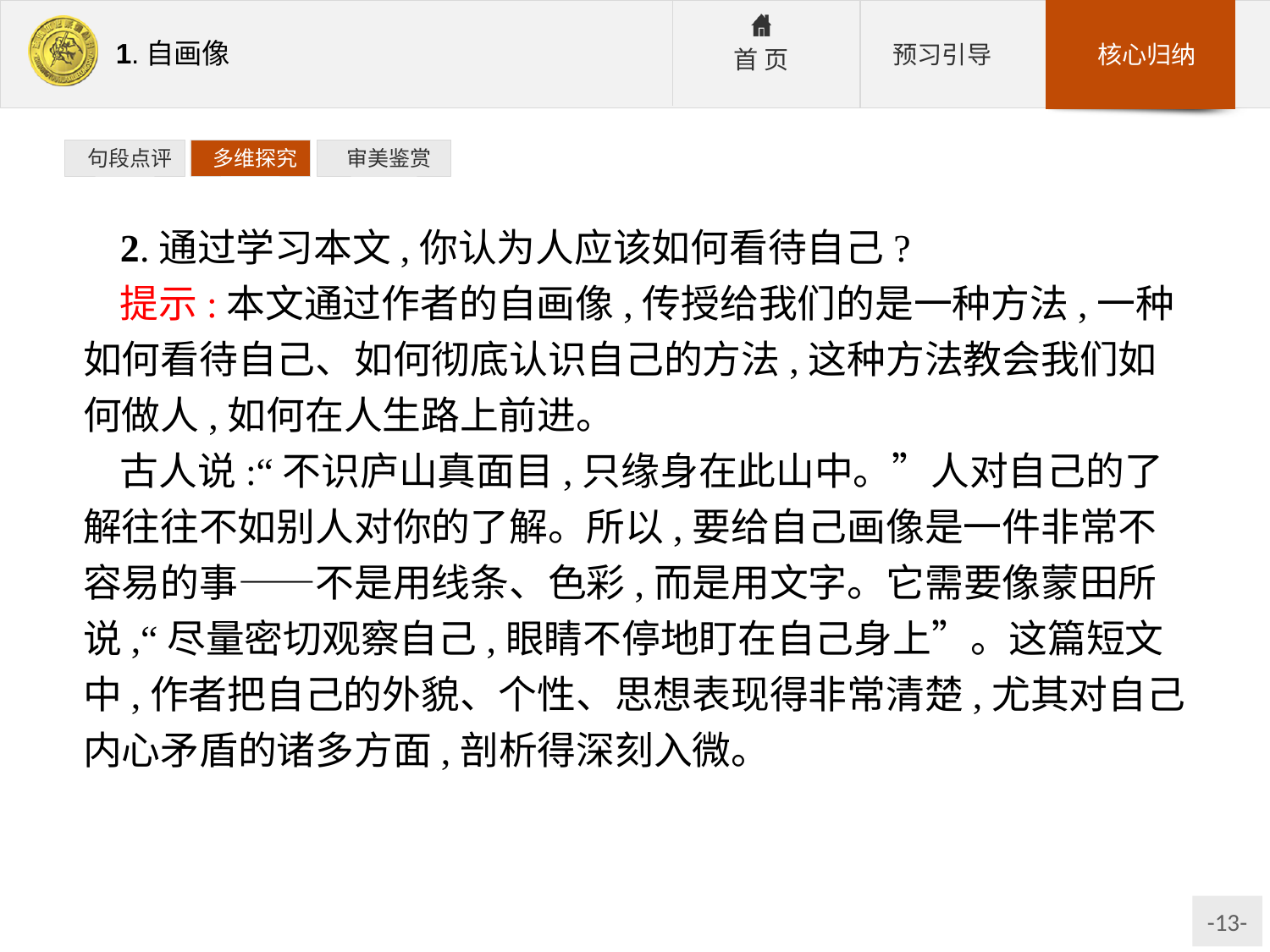

句段点评
 多维探究
 审美鉴赏
2.通过学习本文,你认为人应该如何看待自己?
提示:本文通过作者的自画像,传授给我们的是一种方法,一种如何看待自己、如何彻底认识自己的方法,这种方法教会我们如何做人,如何在人生路上前进。
古人说:“不识庐山真面目,只缘身在此山中。”人对自己的了解往往不如别人对你的了解。所以,要给自己画像是一件非常不容易的事——不是用线条、色彩,而是用文字。它需要像蒙田所说,“尽量密切观察自己,眼睛不停地盯在自己身上”。这篇短文中,作者把自己的外貌、个性、思想表现得非常清楚,尤其对自己内心矛盾的诸多方面,剖析得深刻入微。